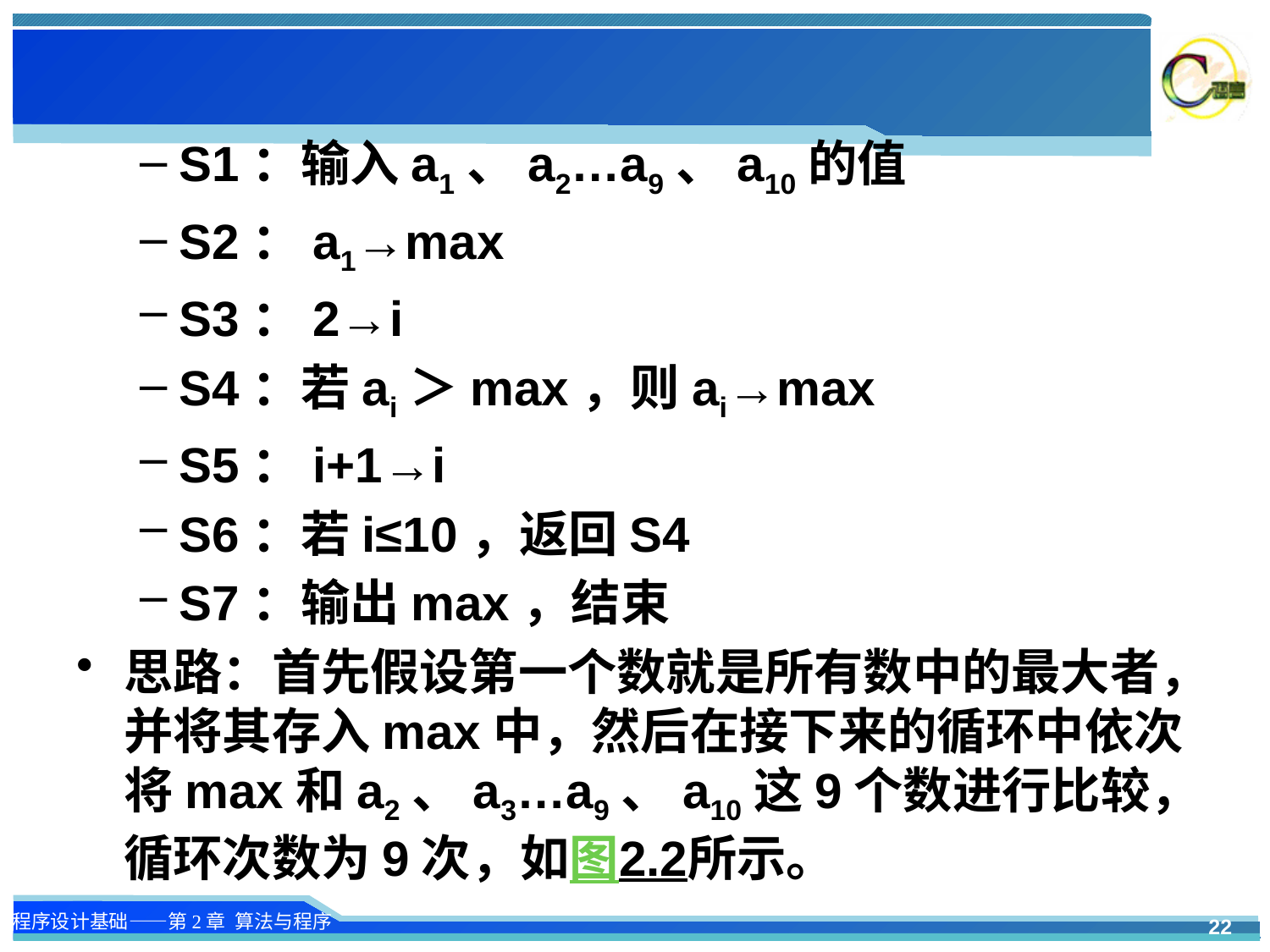

#
S1：输入a1、a2…a9、a10的值
S2：a1→max
S3：2→i
S4：若ai＞max，则ai→max
S5：i+1→i
S6：若i≤10，返回S4
S7：输出max，结束
思路：首先假设第一个数就是所有数中的最大者，并将其存入max中，然后在接下来的循环中依次将max和a2、a3…a9、a10这9个数进行比较，循环次数为9次，如图2.2所示。
22